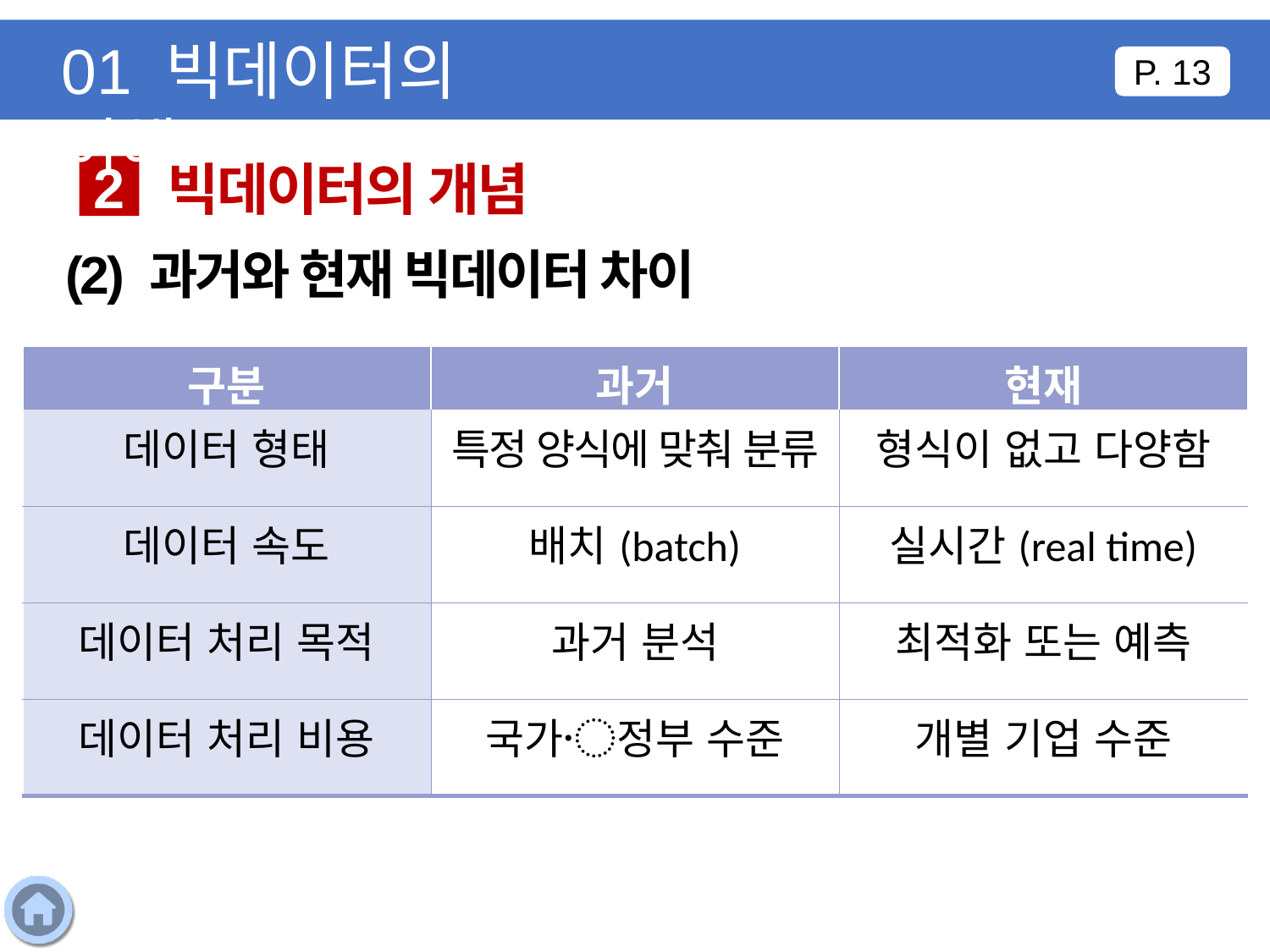

01 빅데이터의 이해
P. 13
빅데이터의 개념
2
(2) 과거와 현재 빅데이터 차이
| 구분 | 과거 | 현재 |
| --- | --- | --- |
| 데이터 형태 | 특정 양식에 맞춰 분류 | 형식이 없고 다양함 |
| 데이터 속도 | 배치(batch) | 실시간(real time) |
| 데이터 처리 목적 | 과거 분석 | 최적화 또는 예측 |
| 데이터 처리 비용 | 국가〮정부 수준 | 개별 기업 수준 |